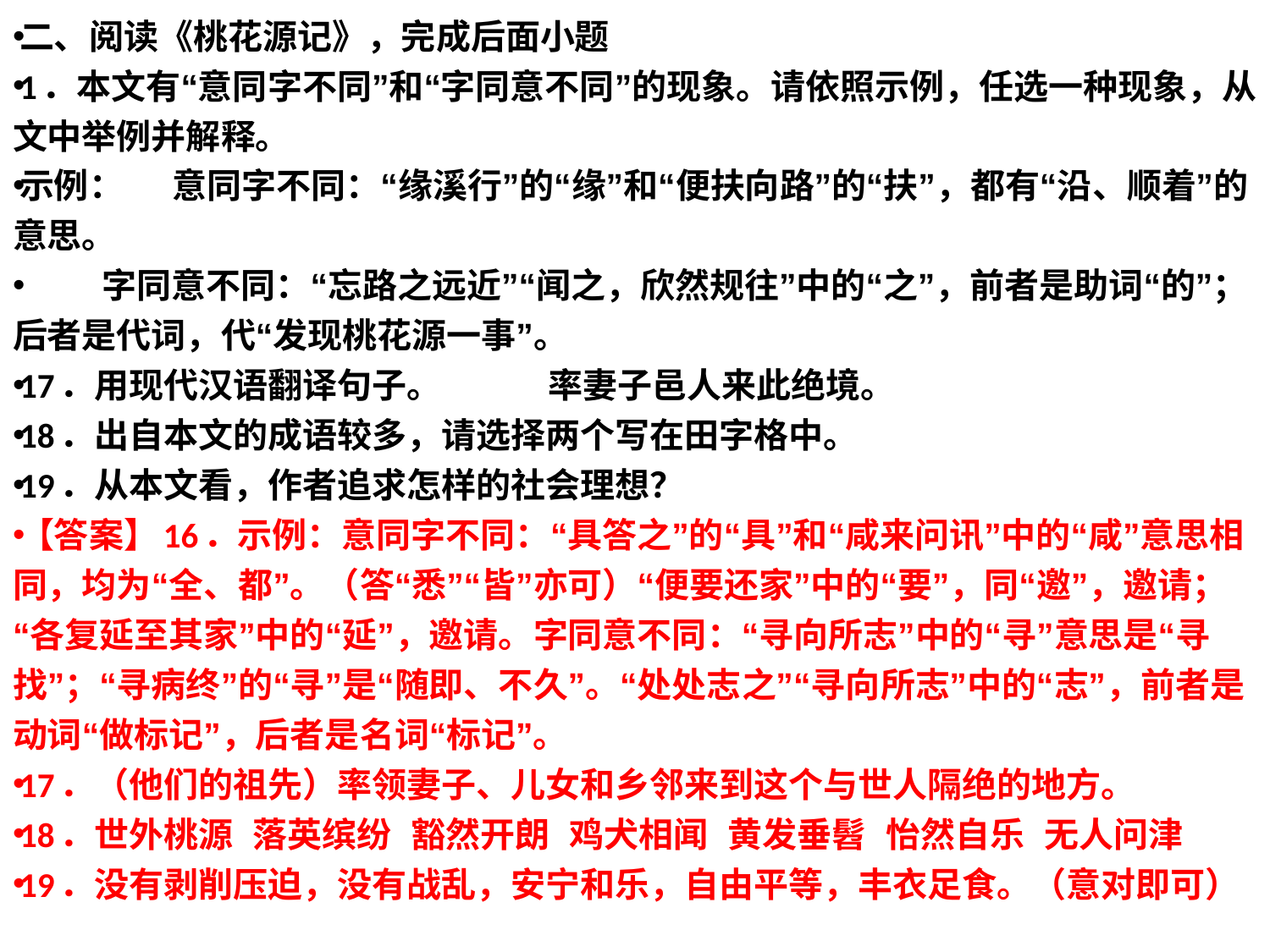

二、阅读《桃花源记》，完成后面小题
1．本文有“意同字不同”和“字同意不同”的现象。请依照示例，任选一种现象，从文中举例并解释。
示例：     意同字不同：“缘溪行”的“缘”和“便扶向路”的“扶”，都有“沿、顺着”的意思。
        字同意不同：“忘路之远近”“闻之，欣然规往”中的“之”，前者是助词“的”；后者是代词，代“发现桃花源一事”。
17．用现代汉语翻译句子。           率妻子邑人来此绝境。
18．出自本文的成语较多，请选择两个写在田字格中。
19．从本文看，作者追求怎样的社会理想？
【答案】16．示例：意同字不同：“具答之”的“具”和“咸来问讯”中的“咸”意思相同，均为“全、都”。（答“悉”“皆”亦可）“便要还家”中的“要”，同“邀”，邀请；“各复延至其家”中的“延”，邀请。字同意不同：“寻向所志”中的“寻”意思是“寻找”；“寻病终”的“寻”是“随即、不久”。“处处志之”“寻向所志”中的“志”，前者是动词“做标记”，后者是名词“标记”。
17．（他们的祖先）率领妻子、儿女和乡邻来到这个与世人隔绝的地方。
18．世外桃源  落英缤纷  豁然开朗  鸡犬相闻  黄发垂髫  怡然自乐  无人问津
19．没有剥削压迫，没有战乱，安宁和乐，自由平等，丰衣足食。（意对即可）

#